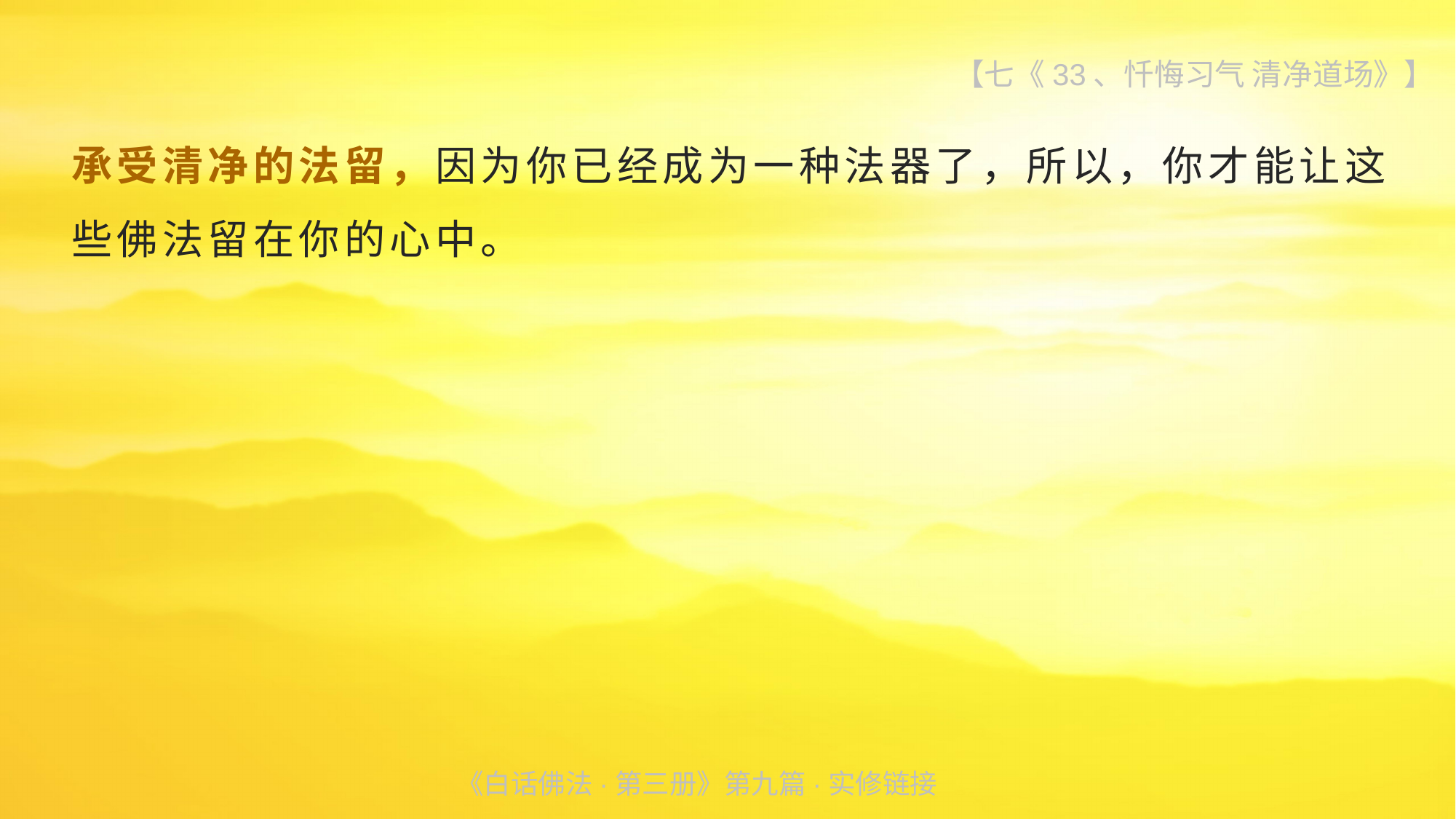

【七《33、忏悔习气 清净道场》】
承受清净的法留，因为你已经成为一种法器了，所以，你才能让这些佛法留在你的心中。
《白话佛法·第三册》第九篇·实修链接